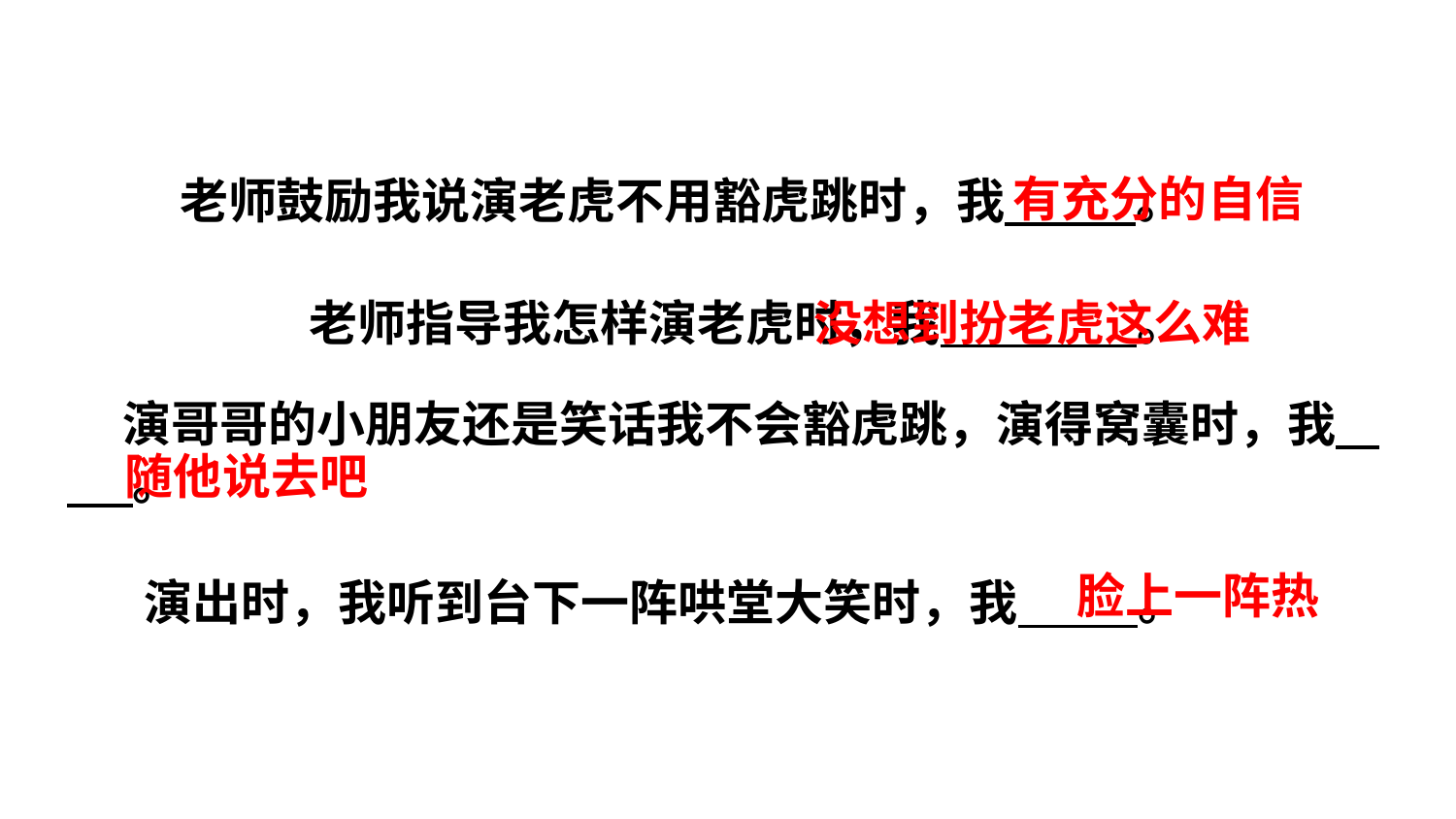

有充分的自信
老师鼓励我说演老虎不用豁虎跳时，我            。
老师指导我怎样演老虎时，我                  。
没想到扮老虎这么难
    演哥哥的小朋友还是笑话我不会豁虎跳，演得窝囊时，我           。
随他说去吧
脸上一阵热
    演出时，我听到台下一阵哄堂大笑时，我           。